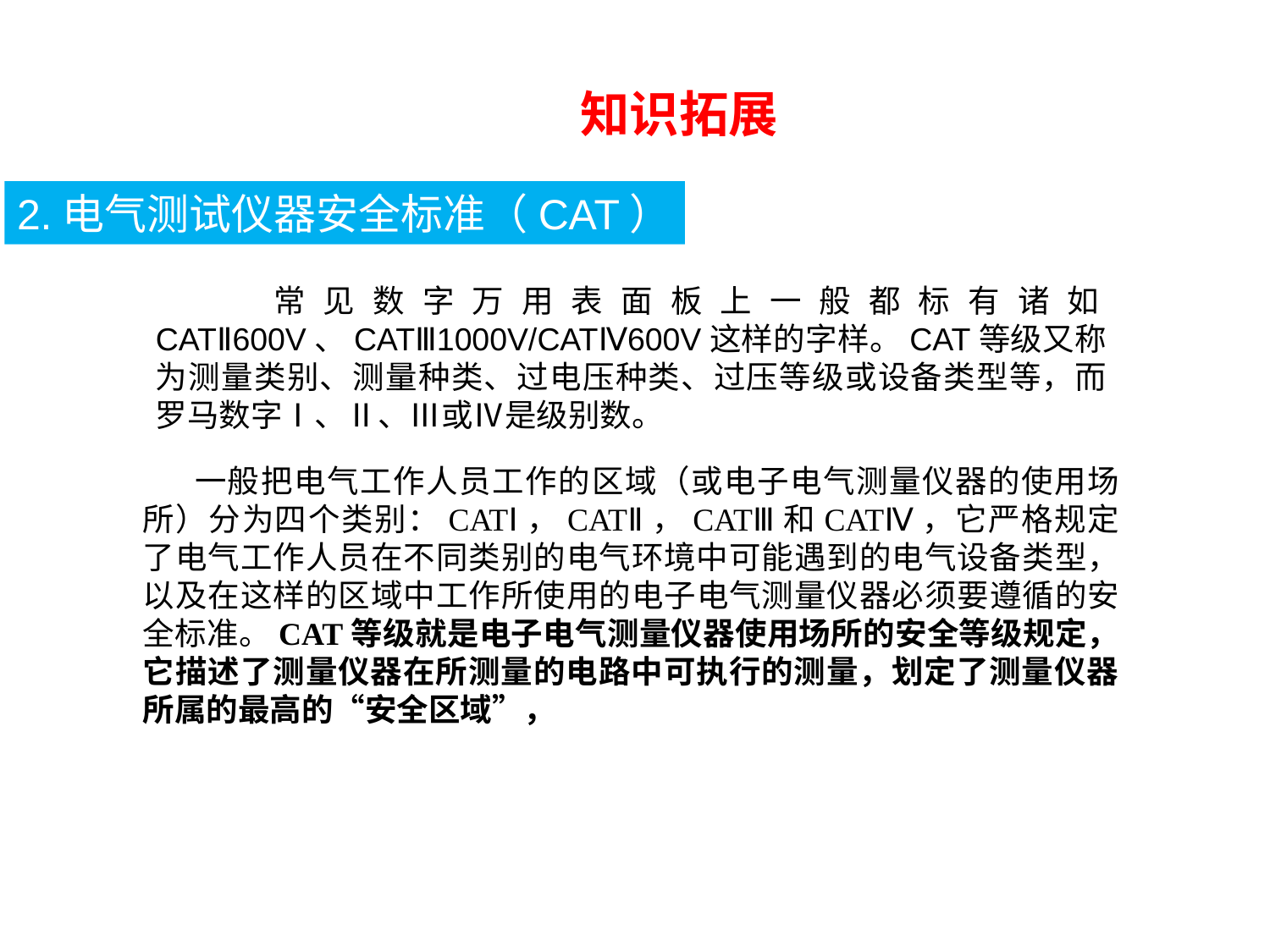

知识拓展
2.电气测试仪器安全标准（CAT）
  常见数字万用表面板上一般都标有诸如CATⅡ600V、CATⅢ1000V/CATⅣ600V这样的字样。CAT等级又称为测量类别、测量种类、过电压种类、过压等级或设备类型等，而罗马数字Ⅰ、Ⅱ、Ⅲ或Ⅳ是级别数。
     一般把电气工作人员工作的区域（或电子电气测量仪器的使用场所）分为四个类别：CATⅠ，CATⅡ，CATⅢ和CATⅣ，它严格规定了电气工作人员在不同类别的电气环境中可能遇到的电气设备类型，以及在这样的区域中工作所使用的电子电气测量仪器必须要遵循的安全标准。CAT等级就是电子电气测量仪器使用场所的安全等级规定，它描述了测量仪器在所测量的电路中可执行的测量，划定了测量仪器所属的最高的“安全区域”，